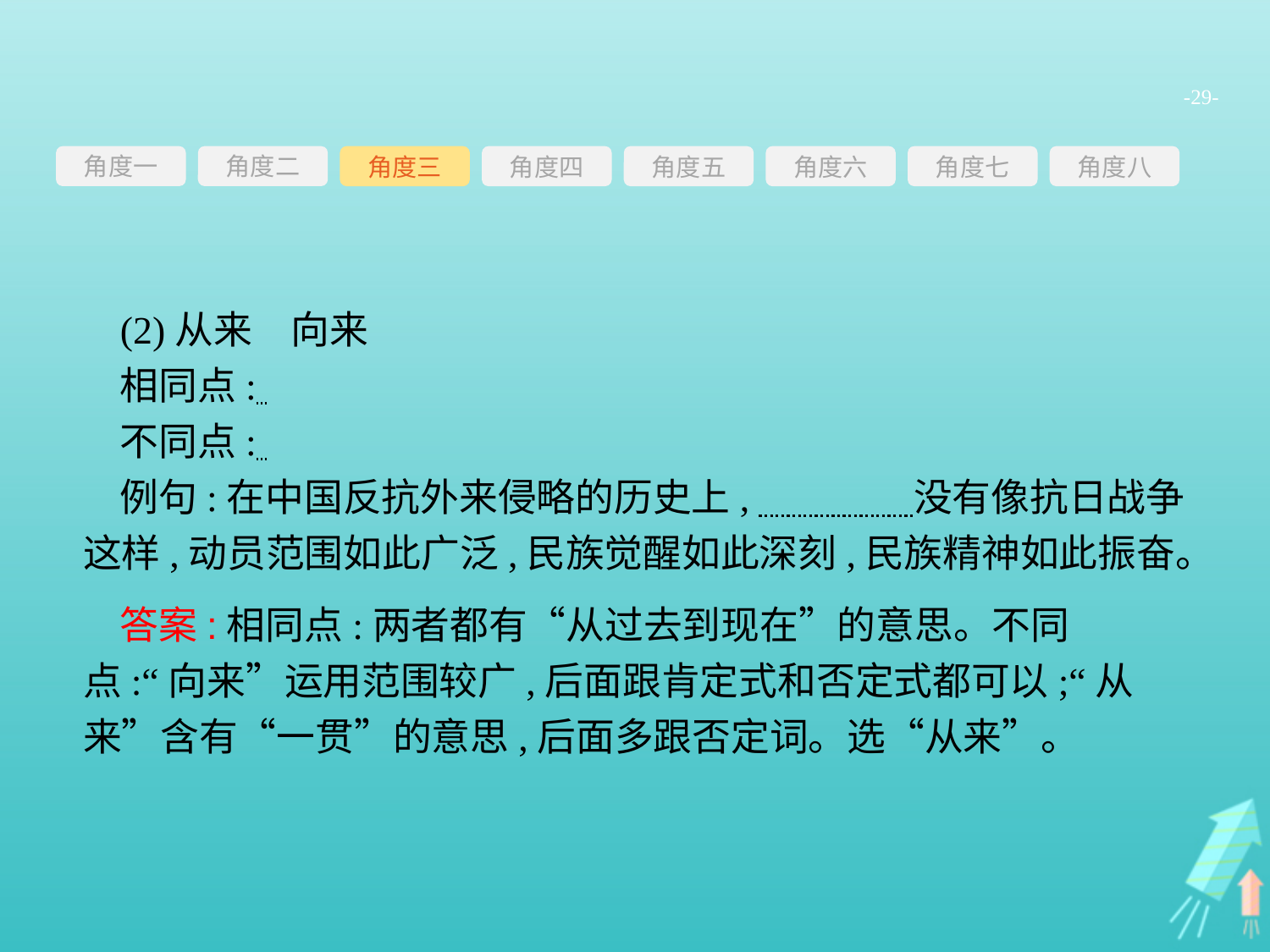

-29-
角度一
角度三
角度四
角度五
角度六
角度七
角度八
角度二
(2)从来　向来
相同点:
不同点:
例句:在中国反抗外来侵略的历史上,　　　　没有像抗日战争这样,动员范围如此广泛,民族觉醒如此深刻,民族精神如此振奋。
答案:相同点:两者都有“从过去到现在”的意思。不同点:“向来”运用范围较广,后面跟肯定式和否定式都可以;“从来”含有“一贯”的意思,后面多跟否定词。选“从来”。